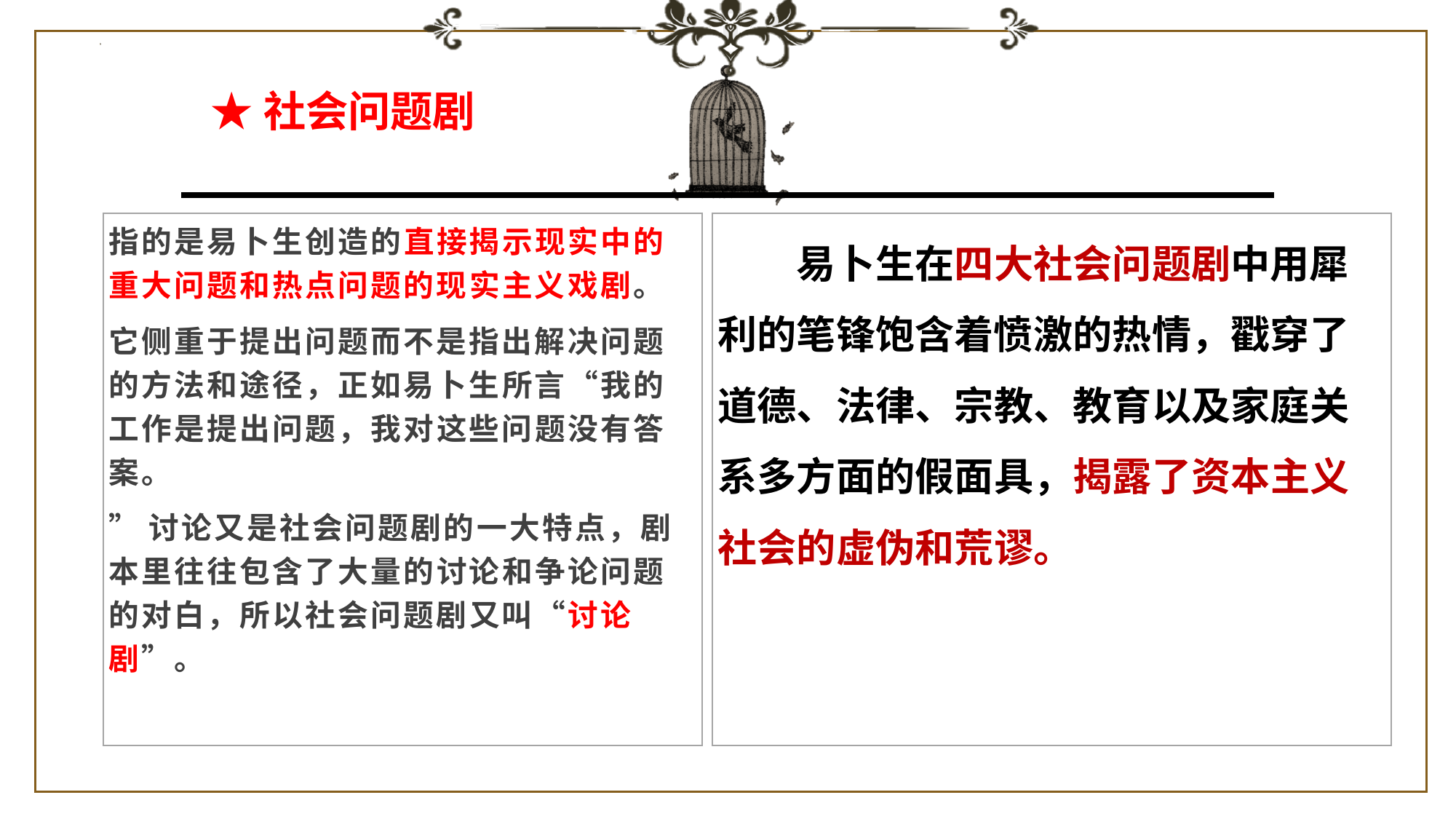

★社会问题剧

指的是易卜生创造的直接揭示现实中的重大问题和热点问题的现实主义戏剧。
它侧重于提出问题而不是指出解决问题的方法和途径，正如易卜生所言“我的工作是提出问题，我对这些问题没有答案。
”讨论又是社会问题剧的一大特点，剧本里往往包含了大量的讨论和争论问题的对白，所以社会问题剧又叫“讨论剧”。
易卜生在四大社会问题剧中用犀利的笔锋饱含着愤激的热情，戳穿了道德、法律、宗教、教育以及家庭关系多方面的假面具，揭露了资本主义社会的虚伪和荒谬。